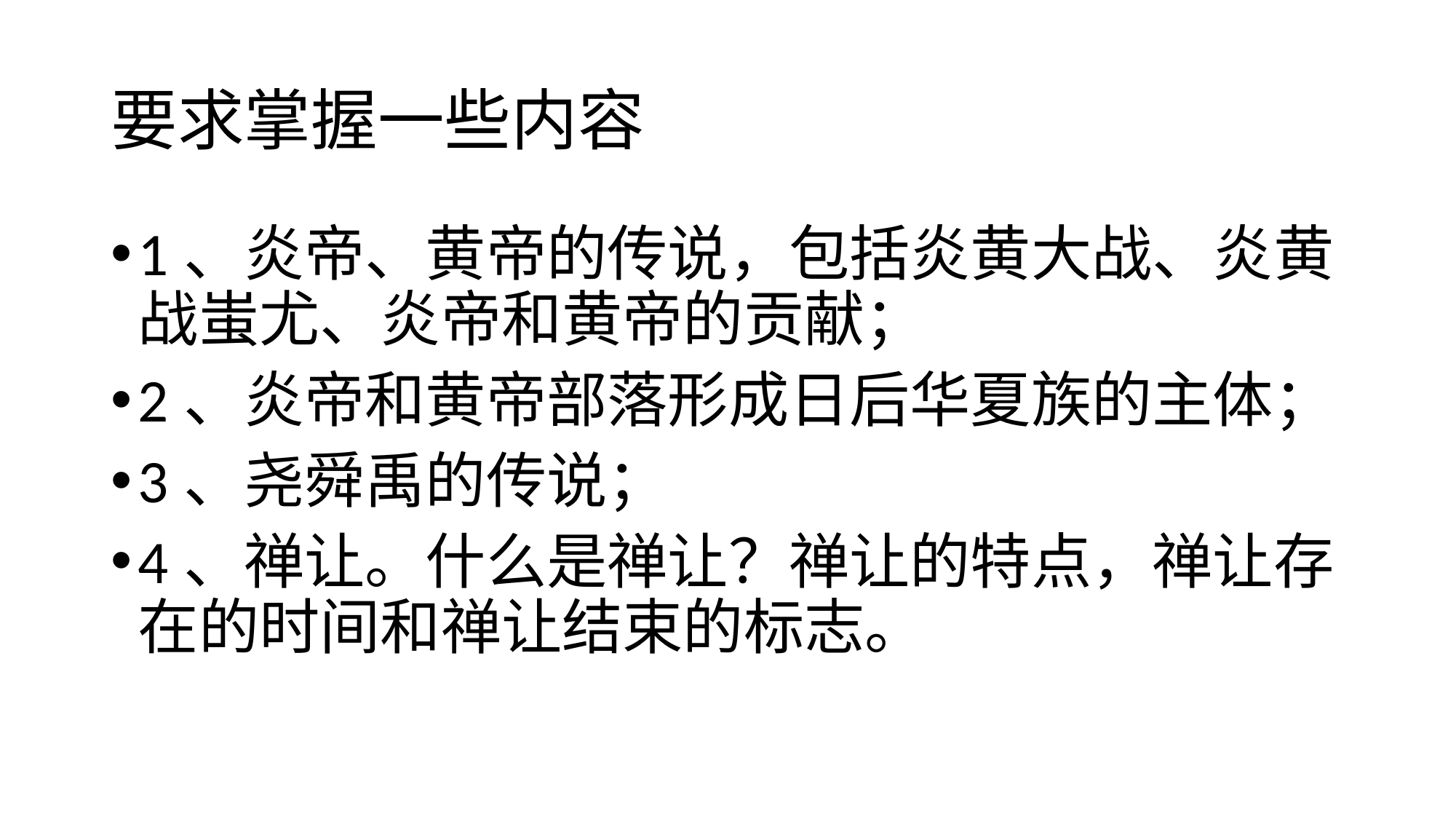

# 要求掌握一些内容
1、炎帝、黄帝的传说，包括炎黄大战、炎黄战蚩尤、炎帝和黄帝的贡献；
2、炎帝和黄帝部落形成日后华夏族的主体；
3、尧舜禹的传说；
4、禅让。什么是禅让？禅让的特点，禅让存在的时间和禅让结束的标志。